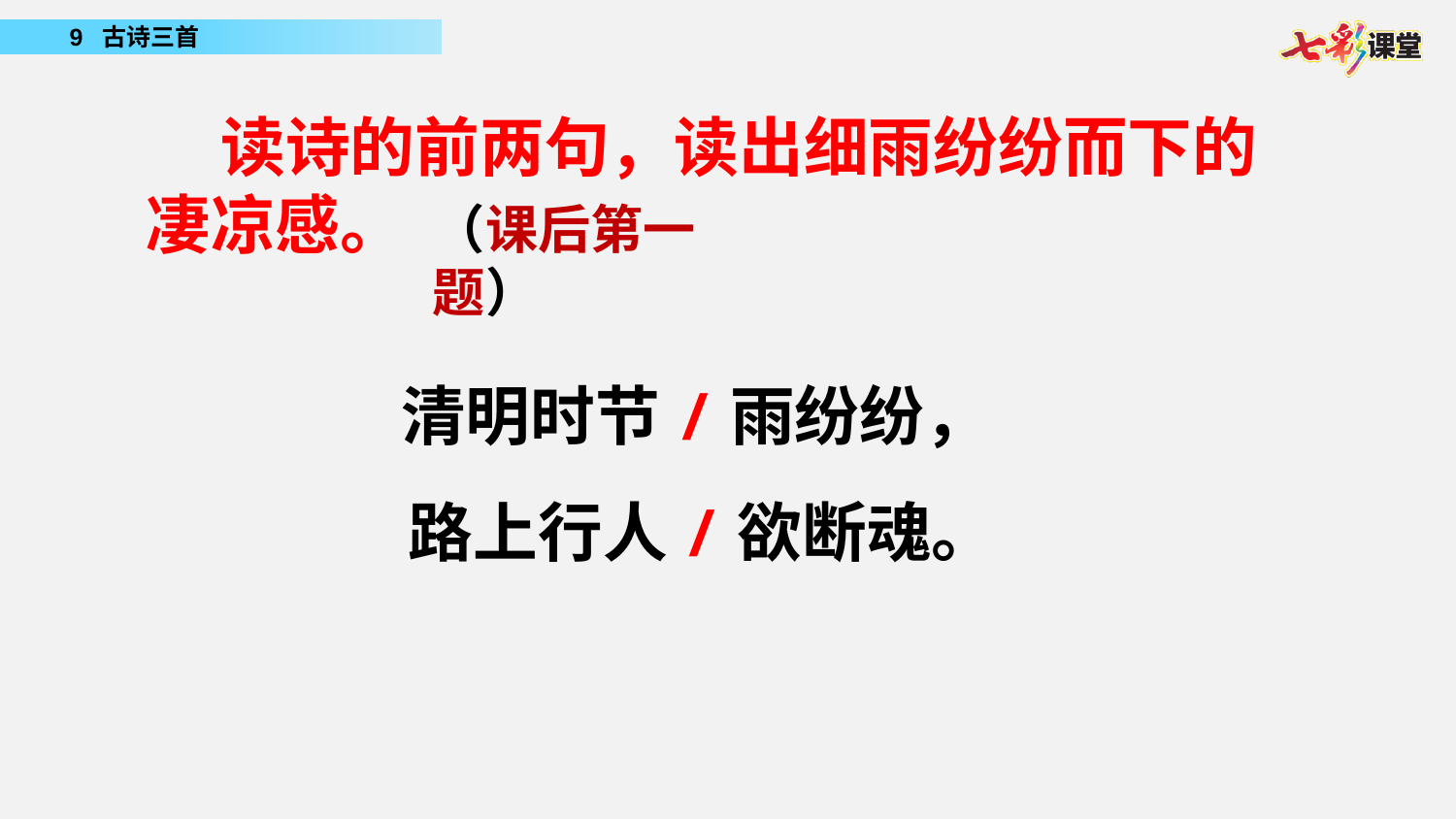

读诗的前两句，读出细雨纷纷而下的凄凉感。
（课后第一题）
清明时节/雨纷纷，
路上行人/欲断魂。